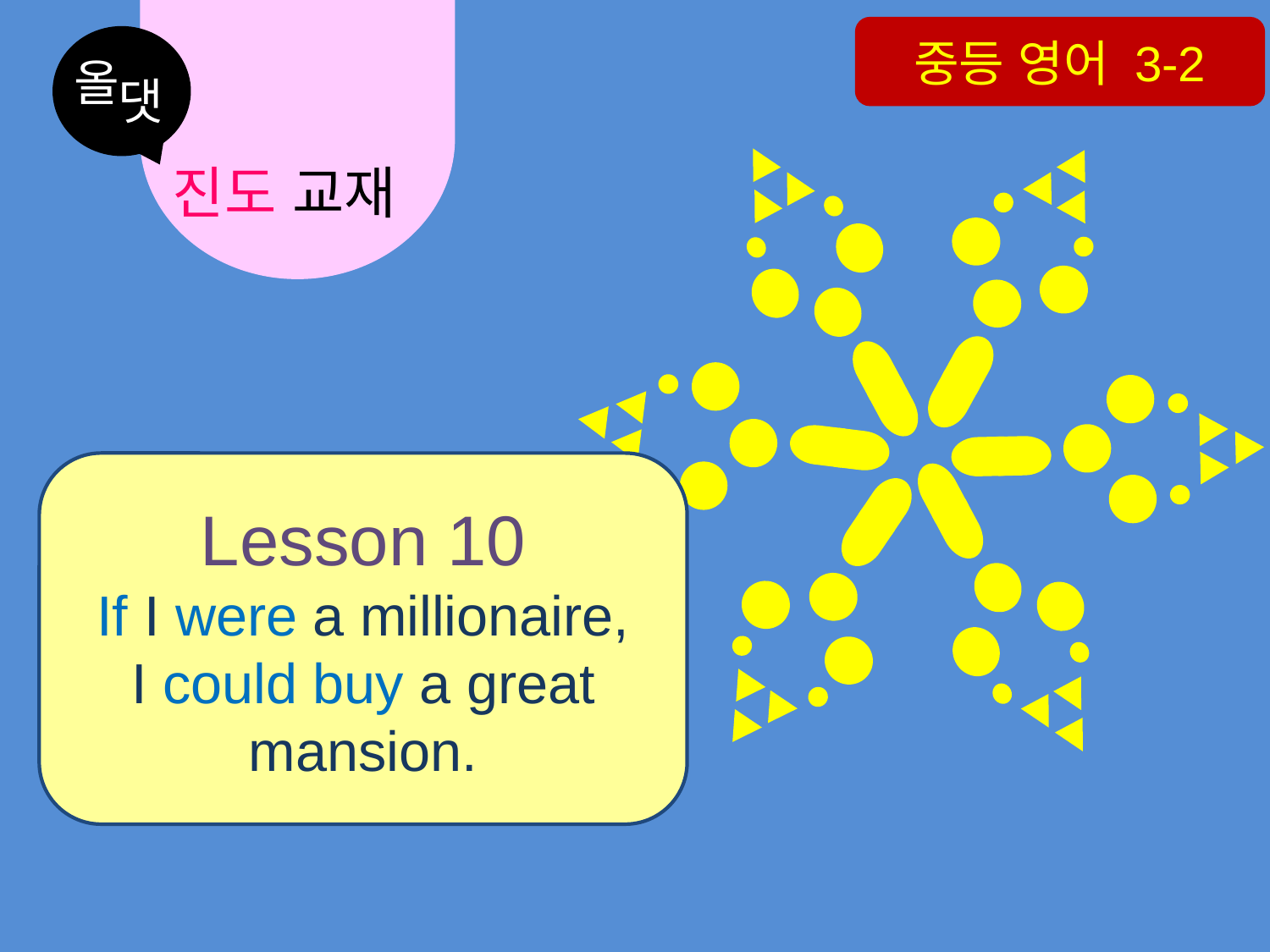

올
댓
진도 교재

중등 영어 3-2

Lesson 10
If I were a millionaire,
I could buy a great
mansion.